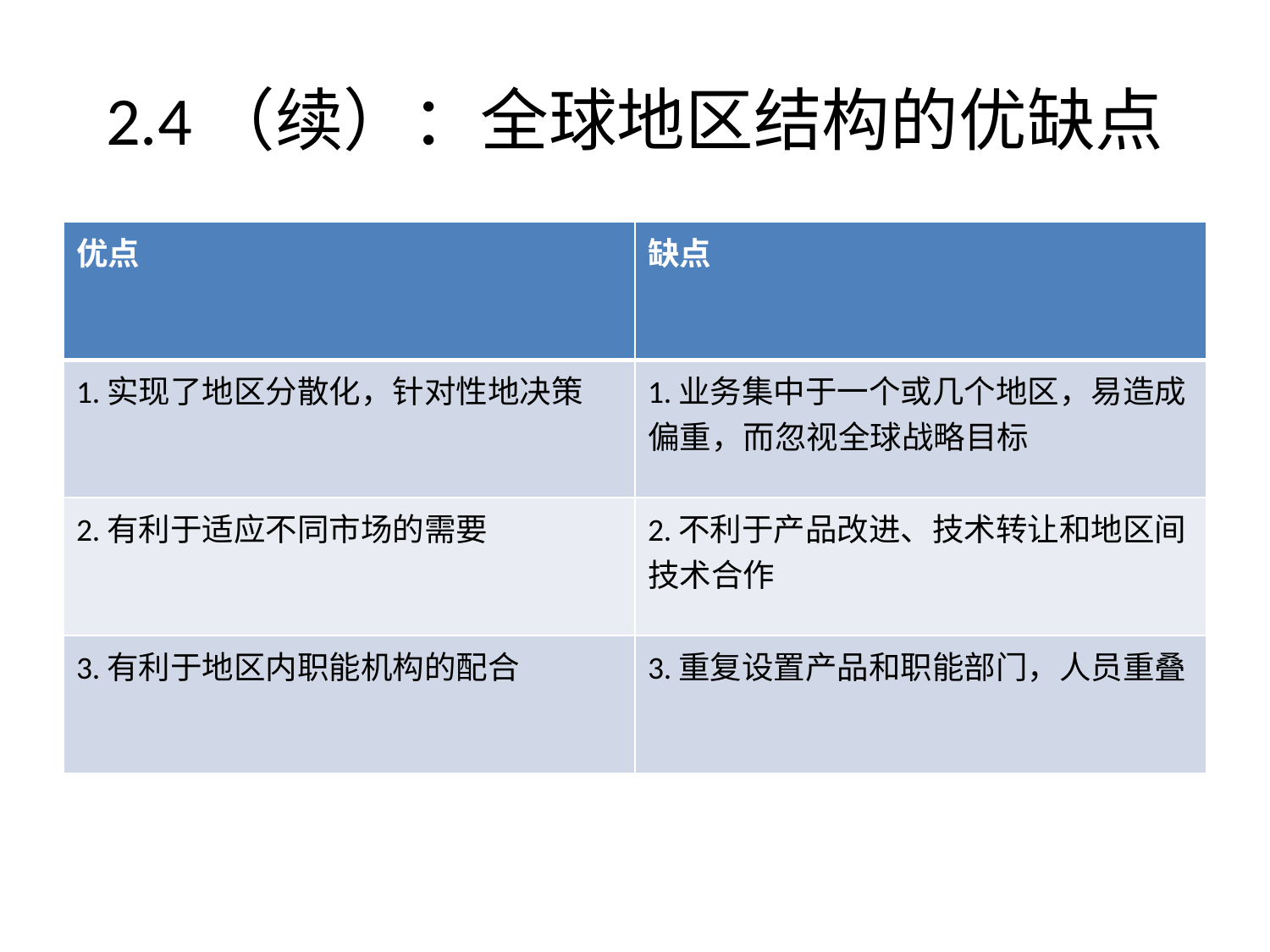

# 2.4（续）：全球地区结构的优缺点
| 优点 | 缺点 |
| --- | --- |
| 1.实现了地区分散化，针对性地决策 | 1.业务集中于一个或几个地区，易造成偏重，而忽视全球战略目标 |
| 2.有利于适应不同市场的需要 | 2.不利于产品改进、技术转让和地区间技术合作 |
| 3.有利于地区内职能机构的配合 | 3.重复设置产品和职能部门，人员重叠 |